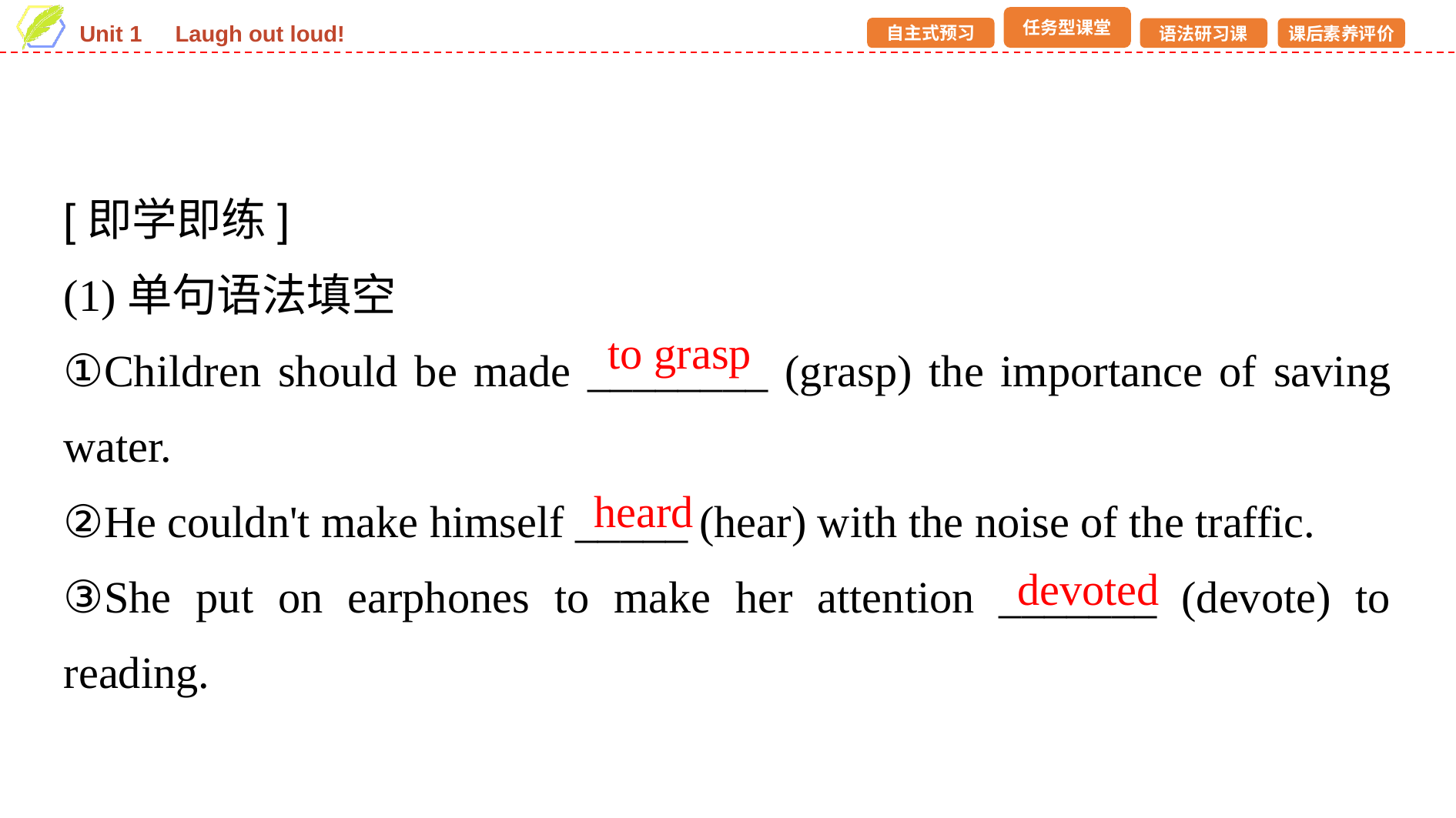

[即学即练]
(1)单句语法填空
①Children should be made ________ (grasp) the importance of saving water.
②He couldn't make himself _____ (hear) with the noise of the traffic.
③She put on earphones to make her attention _______ (devote) to reading.
to grasp
heard
devoted